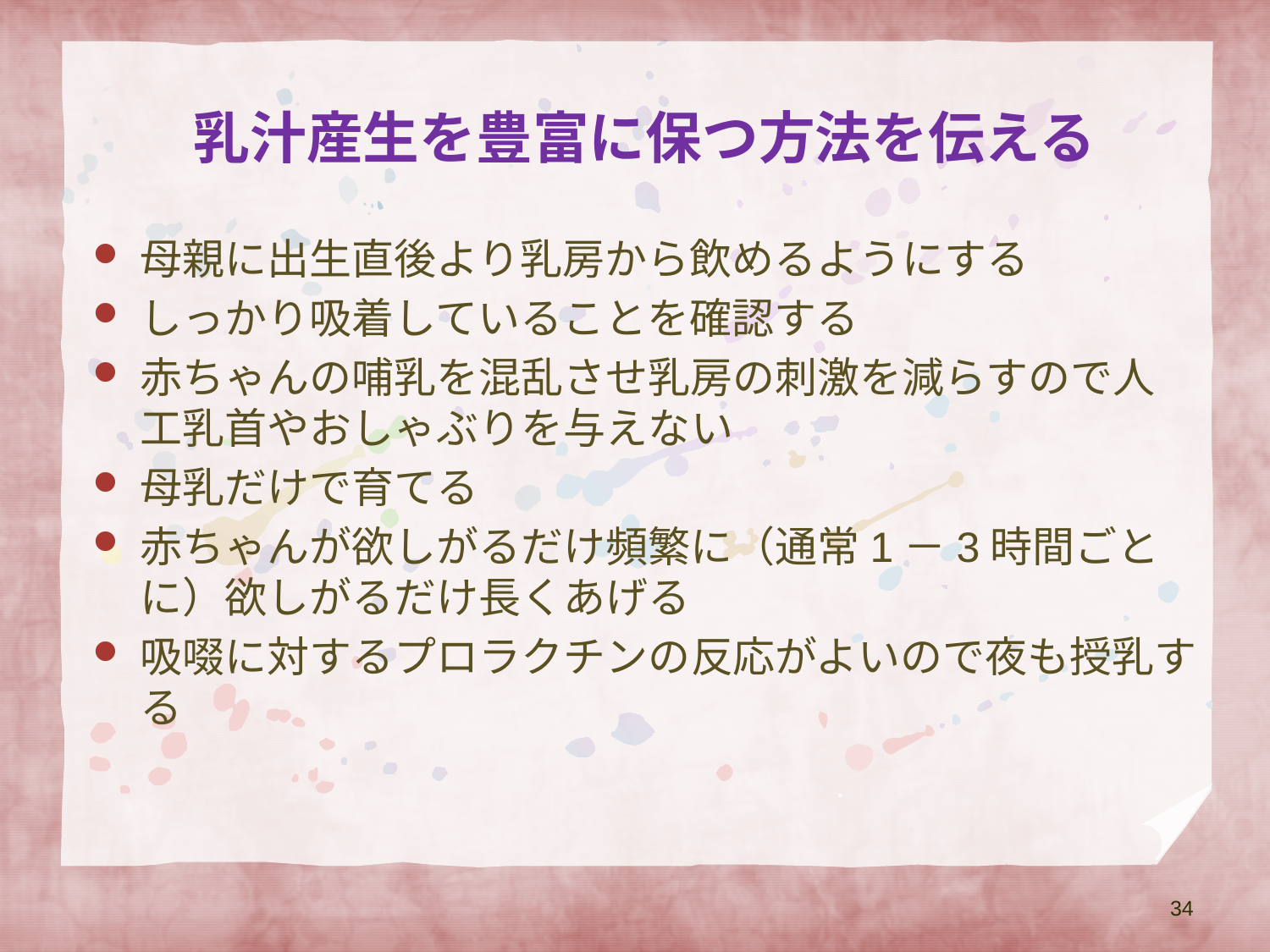

# 乳汁産生を豊富に保つ方法を伝える
母親に出生直後より乳房から飲めるようにする
しっかり吸着していることを確認する
赤ちゃんの哺乳を混乱させ乳房の刺激を減らすので人工乳首やおしゃぶりを与えない
母乳だけで育てる
赤ちゃんが欲しがるだけ頻繁に（通常1－3時間ごとに）欲しがるだけ長くあげる
吸啜に対するプロラクチンの反応がよいので夜も授乳する

34